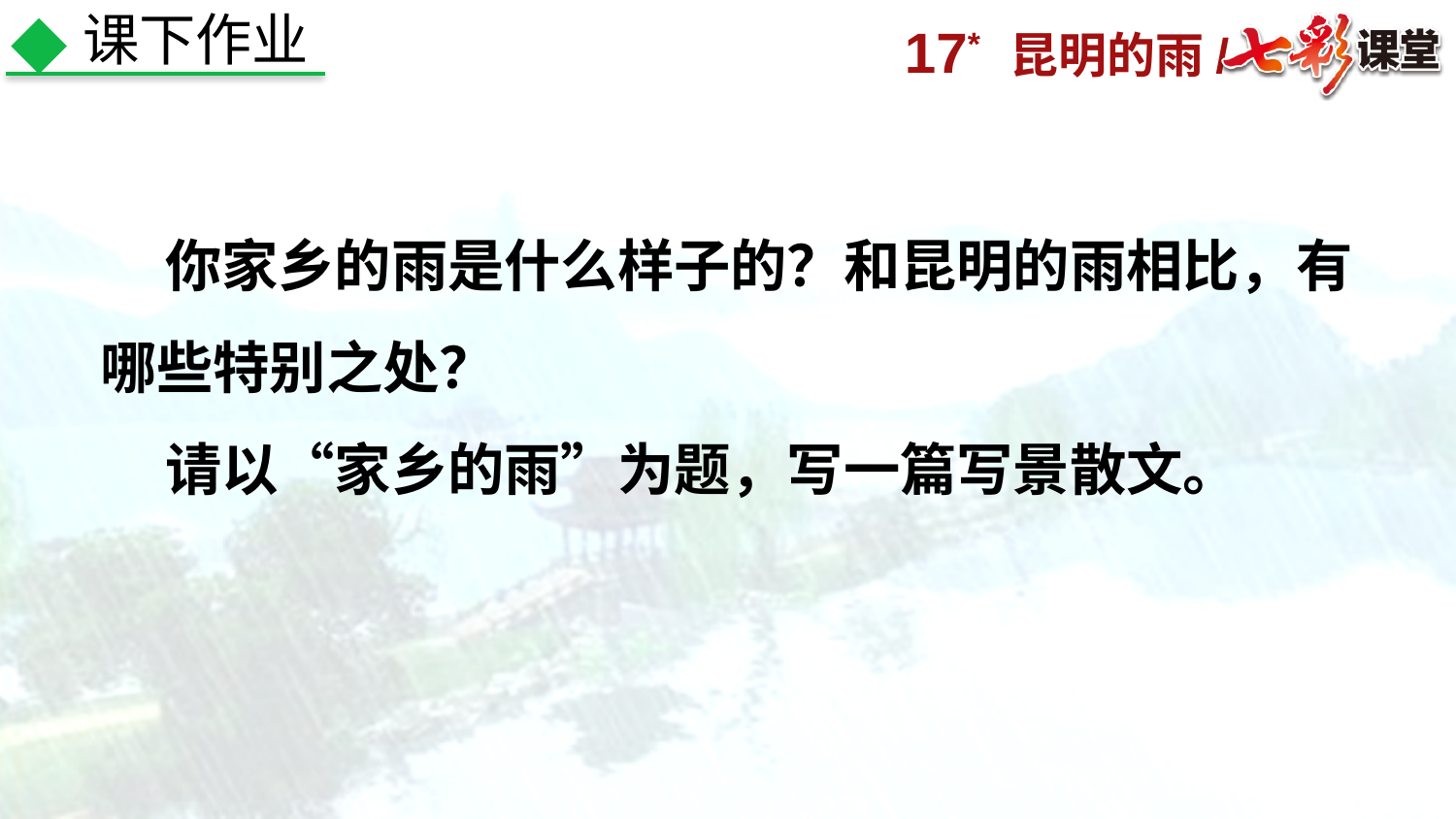

课下作业

    你家乡的雨是什么样子的？和昆明的雨相比，有哪些特别之处？
    请以“家乡的雨”为题，写一篇写景散文。